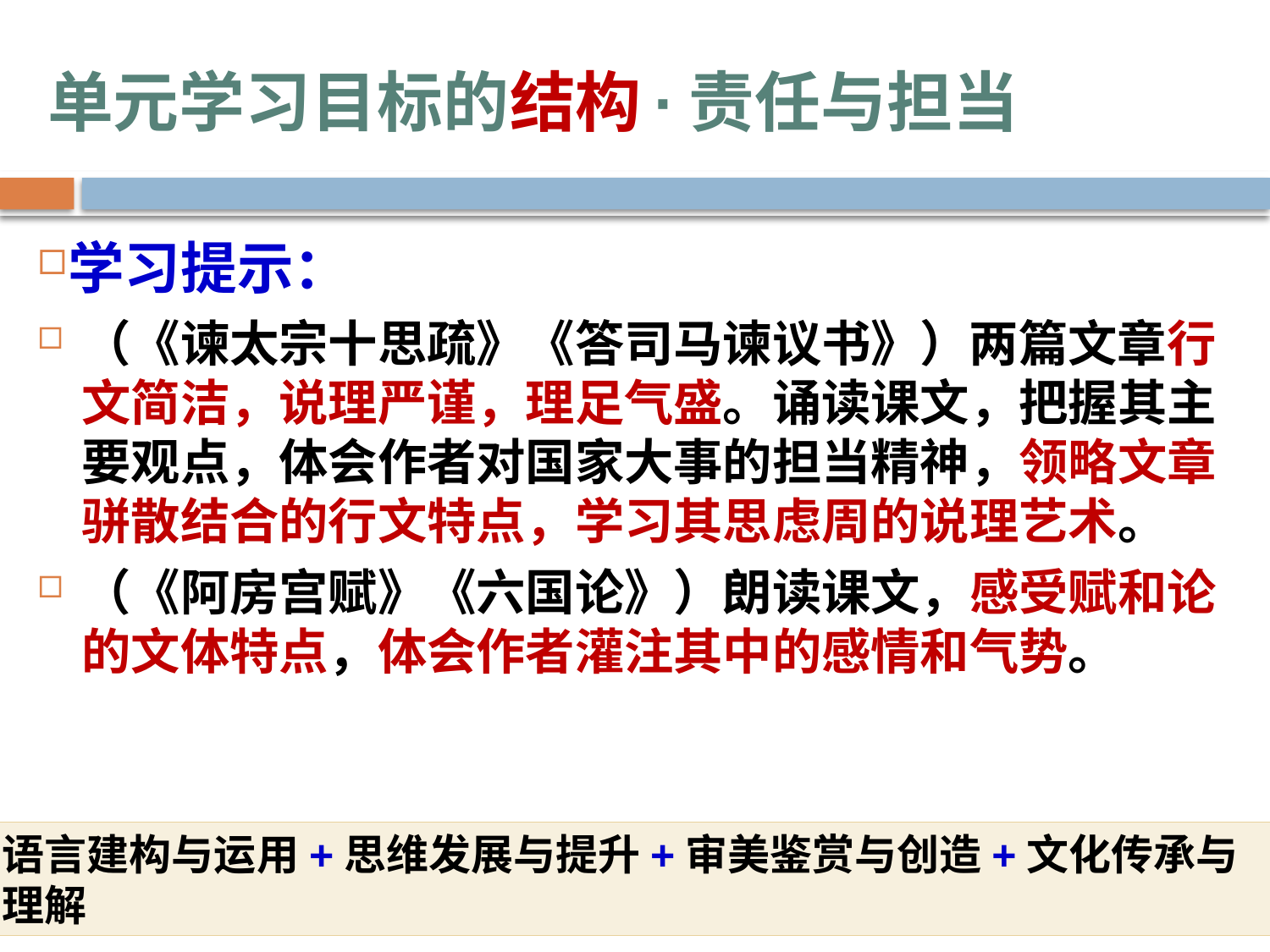

# 单元学习目标的结构·责任与担当
学习提示：
（《谏太宗十思疏》《答司马谏议书》）两篇文章行文简洁，说理严谨，理足气盛。诵读课文，把握其主要观点，体会作者对国家大事的担当精神，领略文章骈散结合的行文特点，学习其思虑周的说理艺术。
（《阿房宫赋》《六国论》）朗读课文，感受赋和论的文体特点，体会作者灌注其中的感情和气势。
语言建构与运用+思维发展与提升+审美鉴赏与创造+文化传承与理解